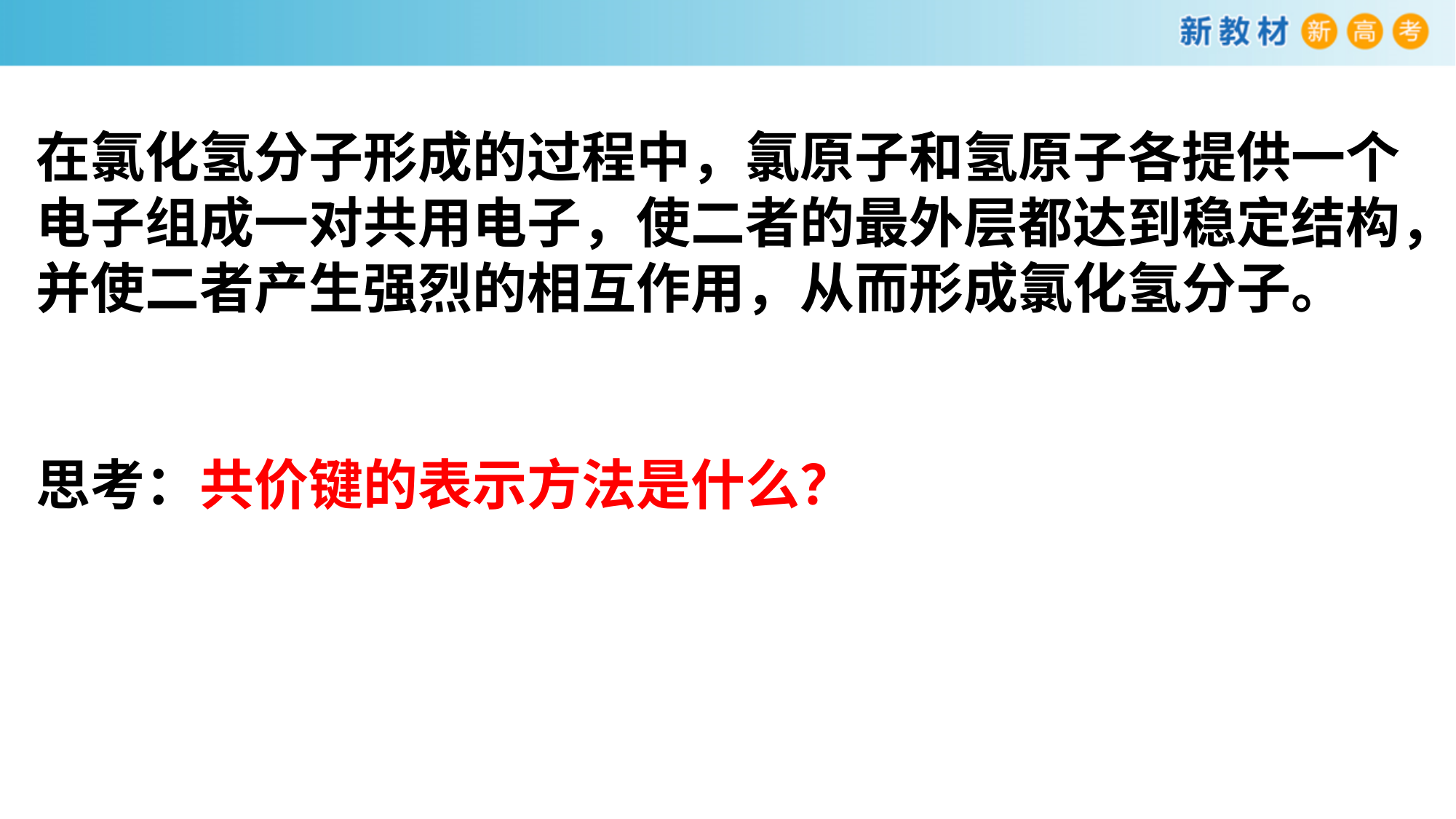

在氯化氢分子形成的过程中，氯原子和氢原子各提供一个电子组成一对共用电子，使二者的最外层都达到稳定结构，并使二者产生强烈的相互作用，从而形成氯化氢分子。

思考：共价键的表示方法是什么？